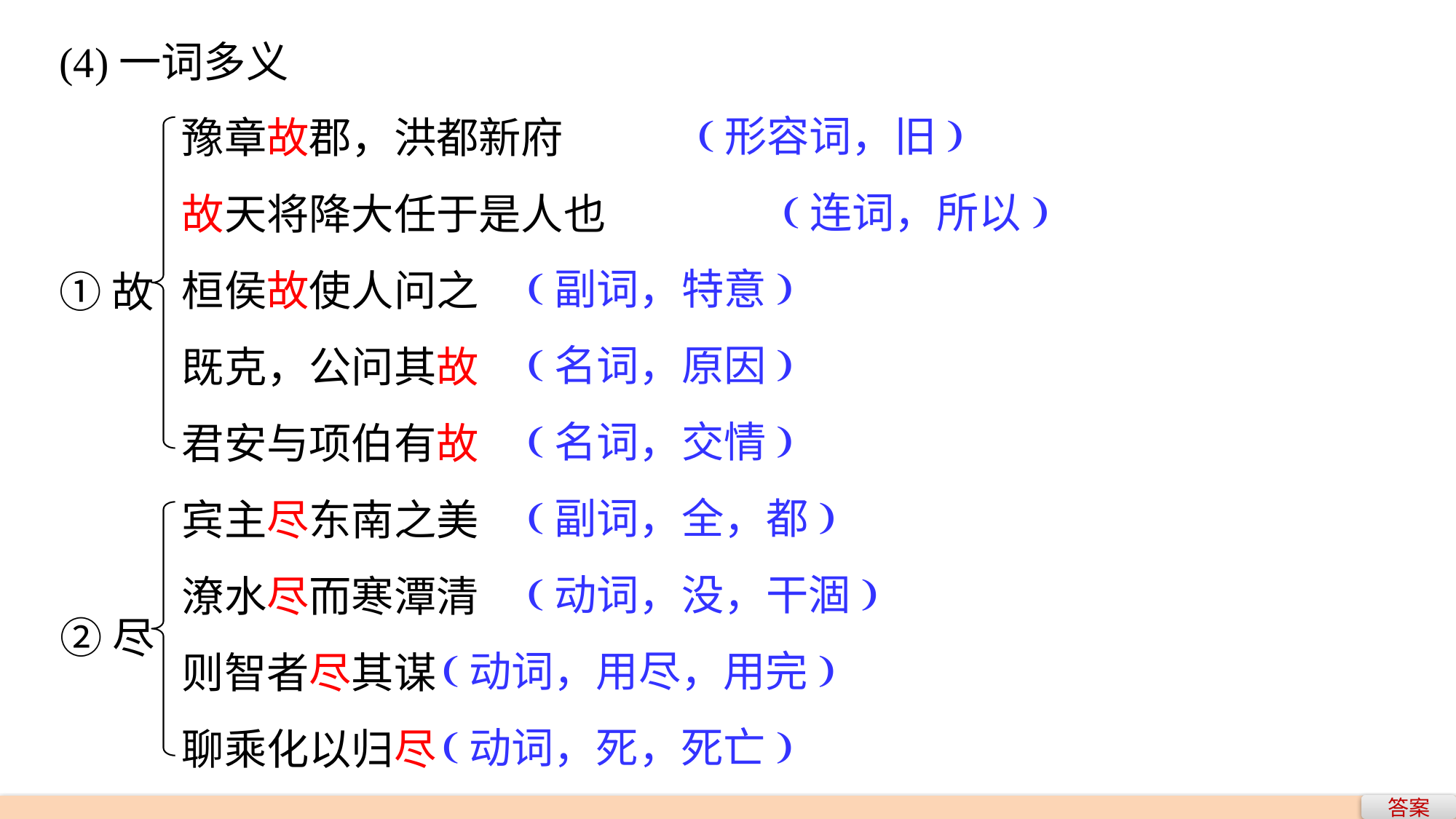

(4)一词多义
            (形容词，旧)
                (连词，所以)
    (副词，特意)
    (名词，原因)
    (名词，交情)
    (副词，全，都)
    (动词，没，干涸)
(动词，用尽，用完)
(动词，死，死亡)
豫章故郡，洪都新府
故天将降大任于是人也
桓侯故使人问之
既克，公问其故
君安与项伯有故
宾主尽东南之美
潦水尽而寒潭清
则智者尽其谋
聊乘化以归尽

①故

②尽
答案